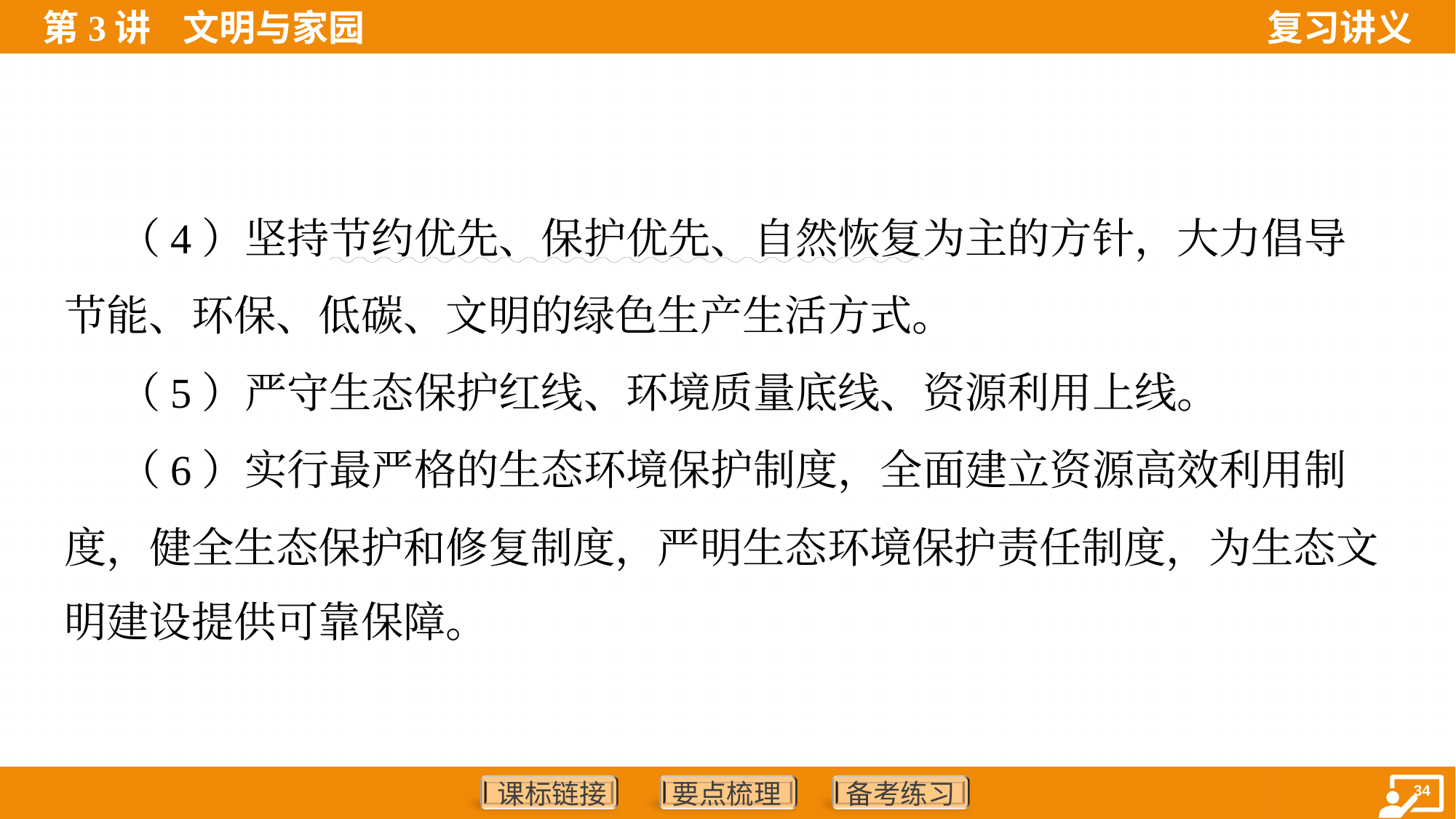

（4）坚持节约优先、保护优先、自然恢复为主的方针，大力倡导
节能、环保、低碳、文明的绿色生产生活方式。
    （5）严守生态保护红线、环境质量底线、资源利用上线。
    （6）实行最严格的生态环境保护制度，全面建立资源高效利用制
度，健全生态保护和修复制度，严明生态环境保护责任制度，为生态文
明建设提供可靠保障。